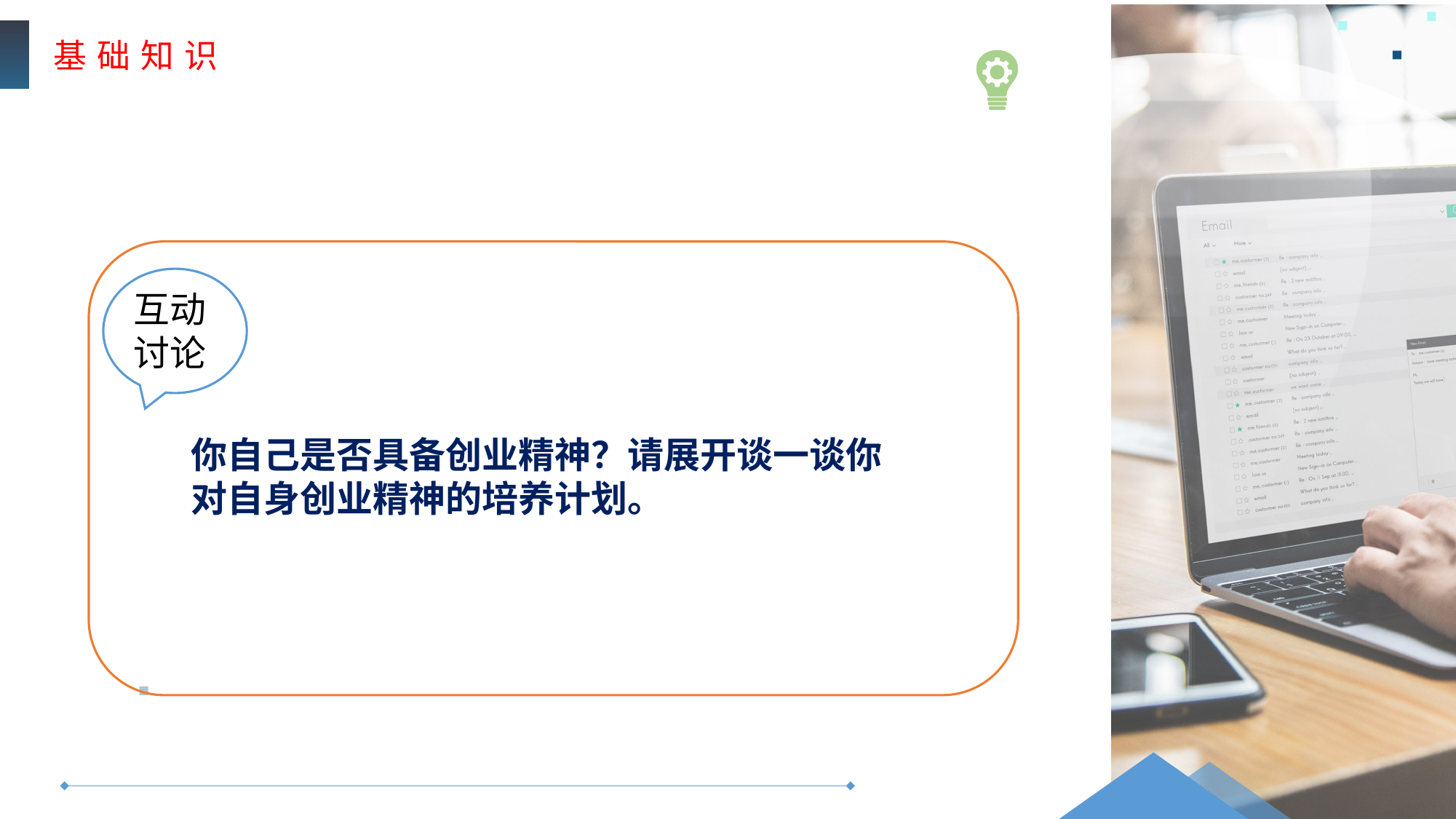

基 础 知 识

互动
讨论
你自己是否具备创业精神？请展开谈一谈你对自身创业精神的培养计划。